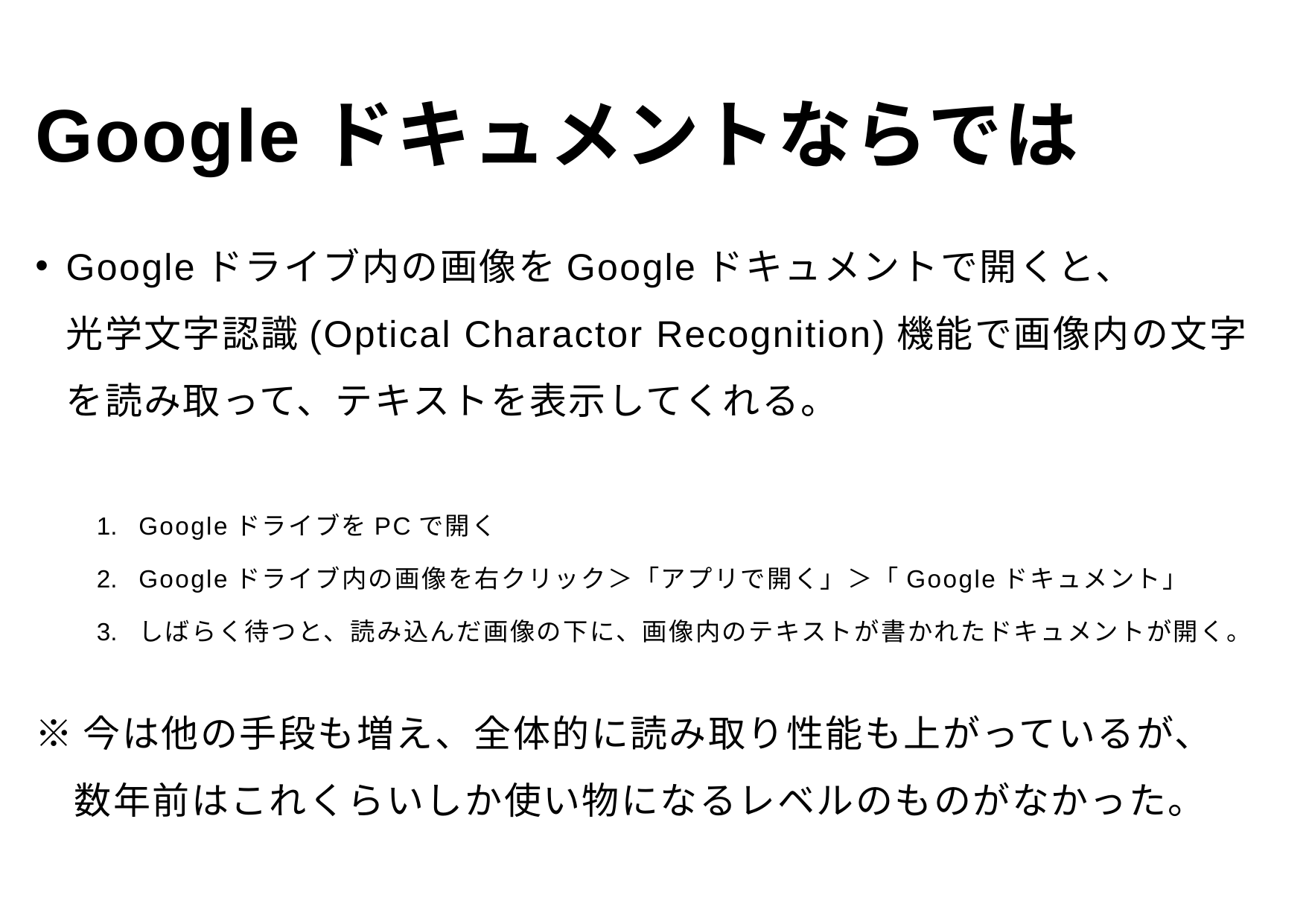

# Googleドキュメントならでは
Googleドライブ内の画像をGoogleドキュメントで開くと、
光学文字認識(Optical Charactor Recognition)機能で画像内の文字を読み取って、テキストを表示してくれる。

GoogleドライブをPCで開く
Googleドライブ内の画像を右クリック＞「アプリで開く」＞「Googleドキュメント」
しばらく待つと、読み込んだ画像の下に、画像内のテキストが書かれたドキュメントが開く。
※今は他の手段も増え、全体的に読み取り性能も上がっているが、
　数年前はこれくらいしか使い物になるレベルのものがなかった。